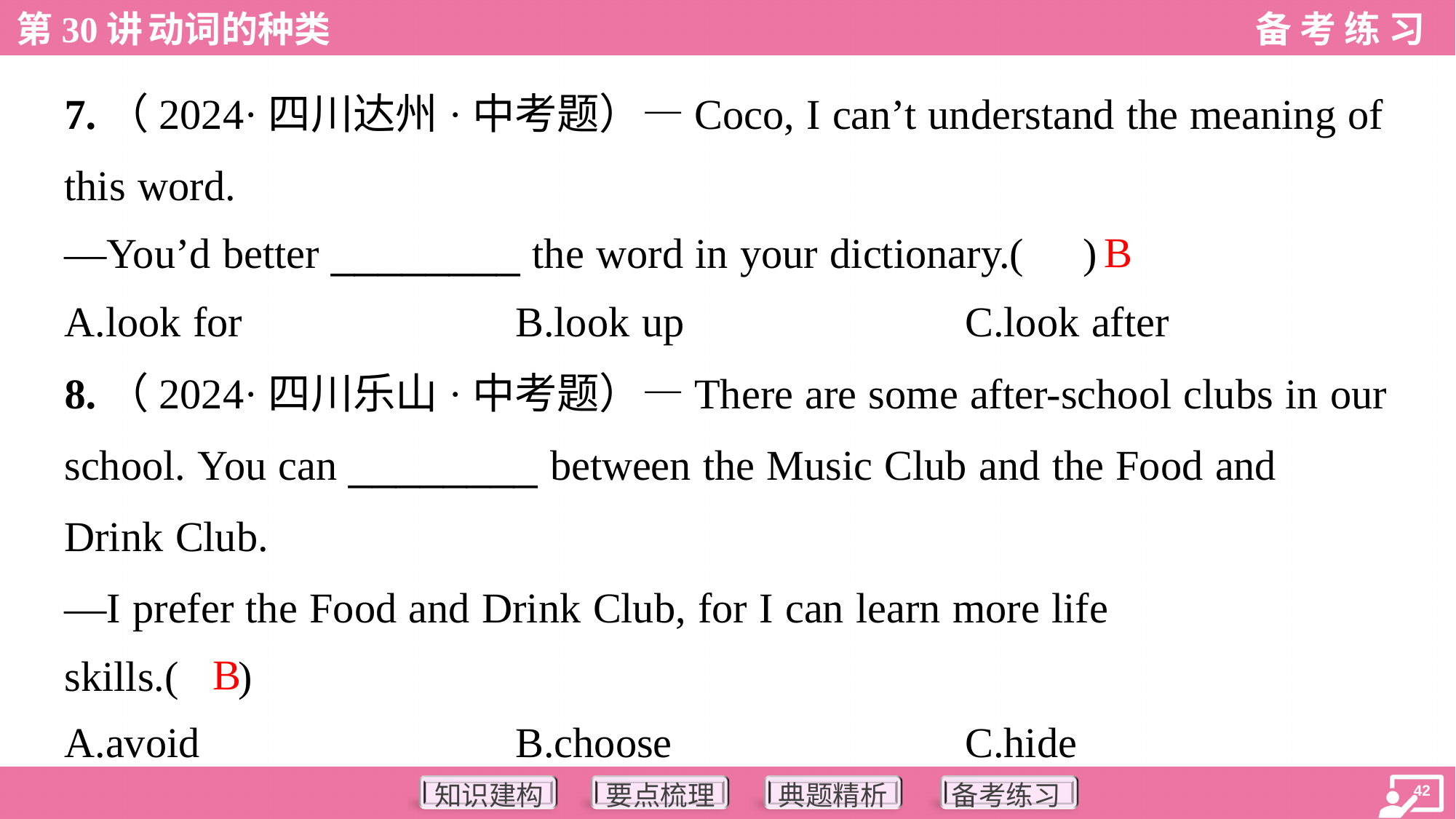

7.（2024·四川达州·中考题）—Coco, I can’t understand the meaning of
this word.
—You’d better ________ the word in your dictionary.(     )
B
A.look for	B.look up	C.look after
8.（2024·四川乐山·中考题）—There are some after-school clubs in our
school. You can ________ between the Music Club and the Food and
Drink Club.
—I prefer the Food and Drink Club, for I can learn more life
skills.(     )
B
A.avoid	B.choose	C.hide